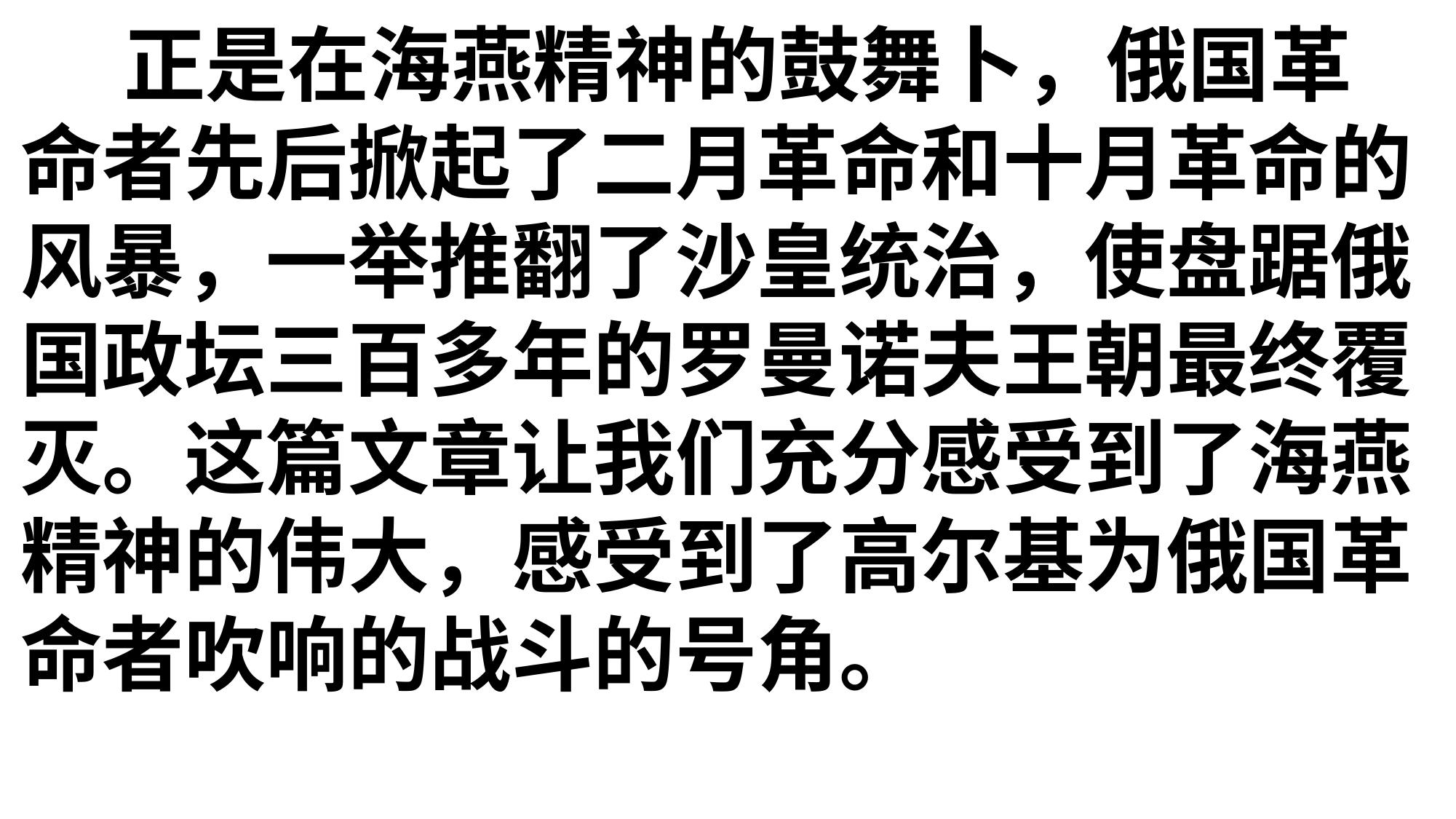

正是在海燕精神的鼓舞卜，俄国革命者先后掀起了二月革命和十月革命的风暴，一举推翻了沙皇统治，使盘踞俄国政坛三百多年的罗曼诺夫王朝最终覆灭。这篇文章让我们充分感受到了海燕精神的伟大，感受到了高尔基为俄国革命者吹响的战斗的号角。